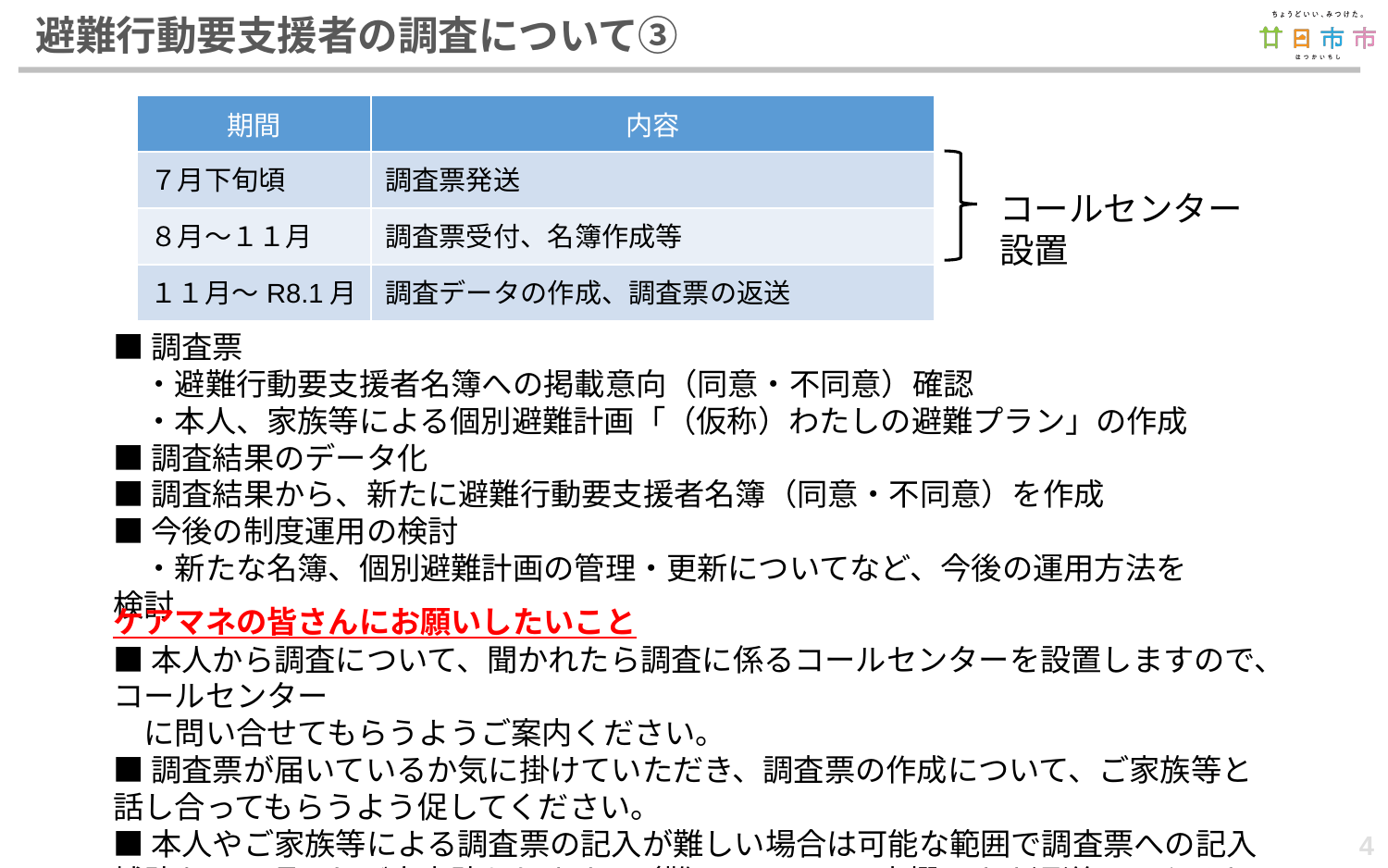

# 避難行動要支援者の調査について③
| 期間 | 内容 |
| --- | --- |
| ７月下旬頃 | 調査票発送 |
| ８月～１１月 | 調査票受付、名簿作成等 |
| １１月～R8.1月 | 調査データの作成、調査票の返送 |

コールセンター設置
■調査票
　・避難行動要支援者名簿への掲載意向（同意・不同意）確認
　・本人、家族等による個別避難計画「（仮称）わたしの避難プラン」の作成
■調査結果のデータ化
■調査結果から、新たに避難行動要支援者名簿（同意・不同意）を作成
■今後の制度運用の検討
　・新たな名簿、個別避難計画の管理・更新についてなど、今後の運用方法を検討
ケアマネの皆さんにお願いしたいこと
■本人から調査について、聞かれたら調査に係るコールセンターを設置しますので、コールセンター
　に問い合せてもらうようご案内ください。
■調査票が届いているか気に掛けていただき、調査票の作成について、ご家族等と話し合ってもらうよう促してください。
■本人やご家族等による調査票の記入が難しい場合は可能な範囲で調査票への記入補助をして頂ければ大変助かります。（難しいところは空欄のまま返送してください。）

4